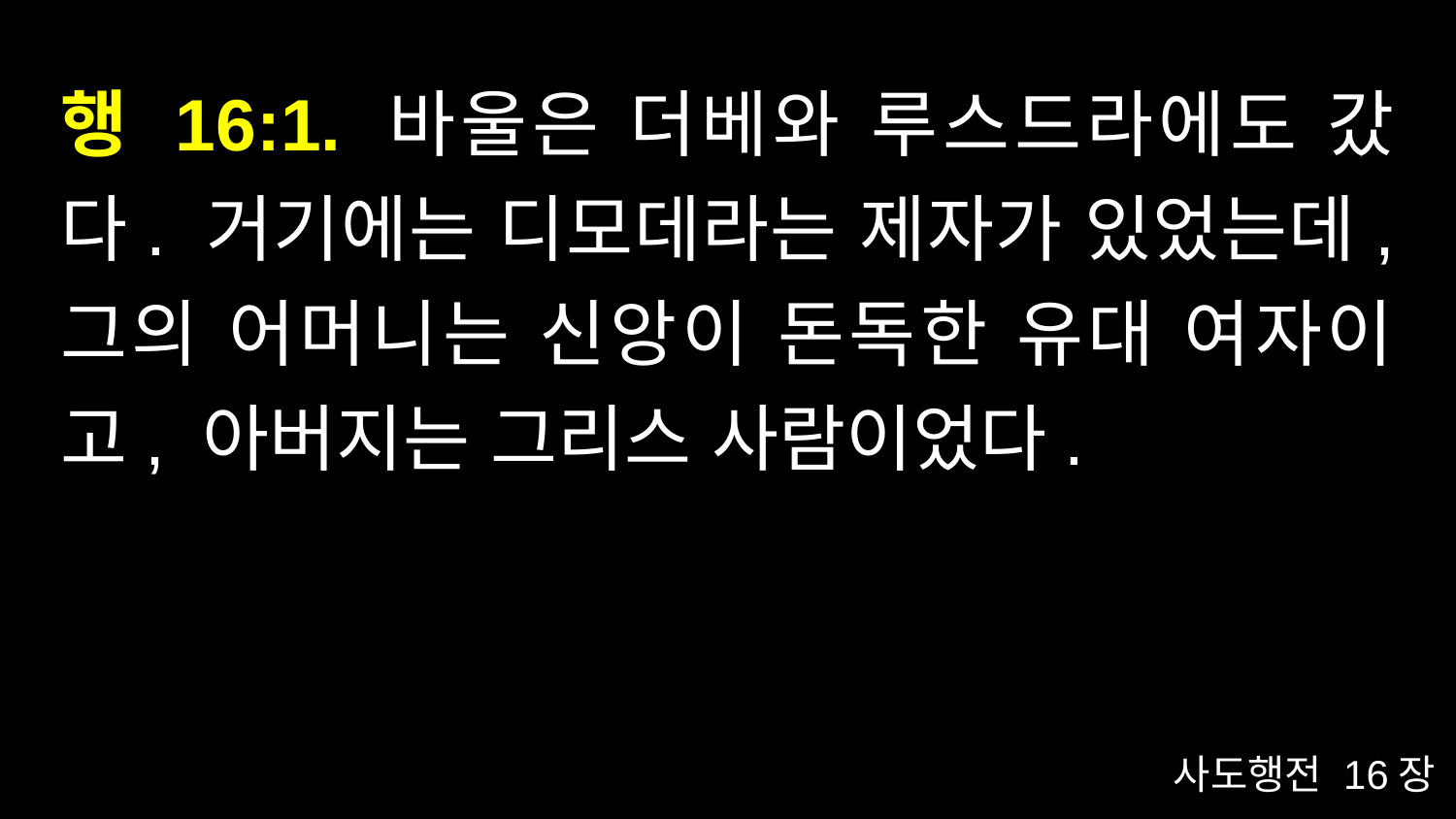

# 행 16:1. 바울은 더베와 루스드라에도 갔다. 거기에는 디모데라는 제자가 있었는데, 그의 어머니는 신앙이 돈독한 유대 여자이고, 아버지는 그리스 사람이었다.
사도행전 16장